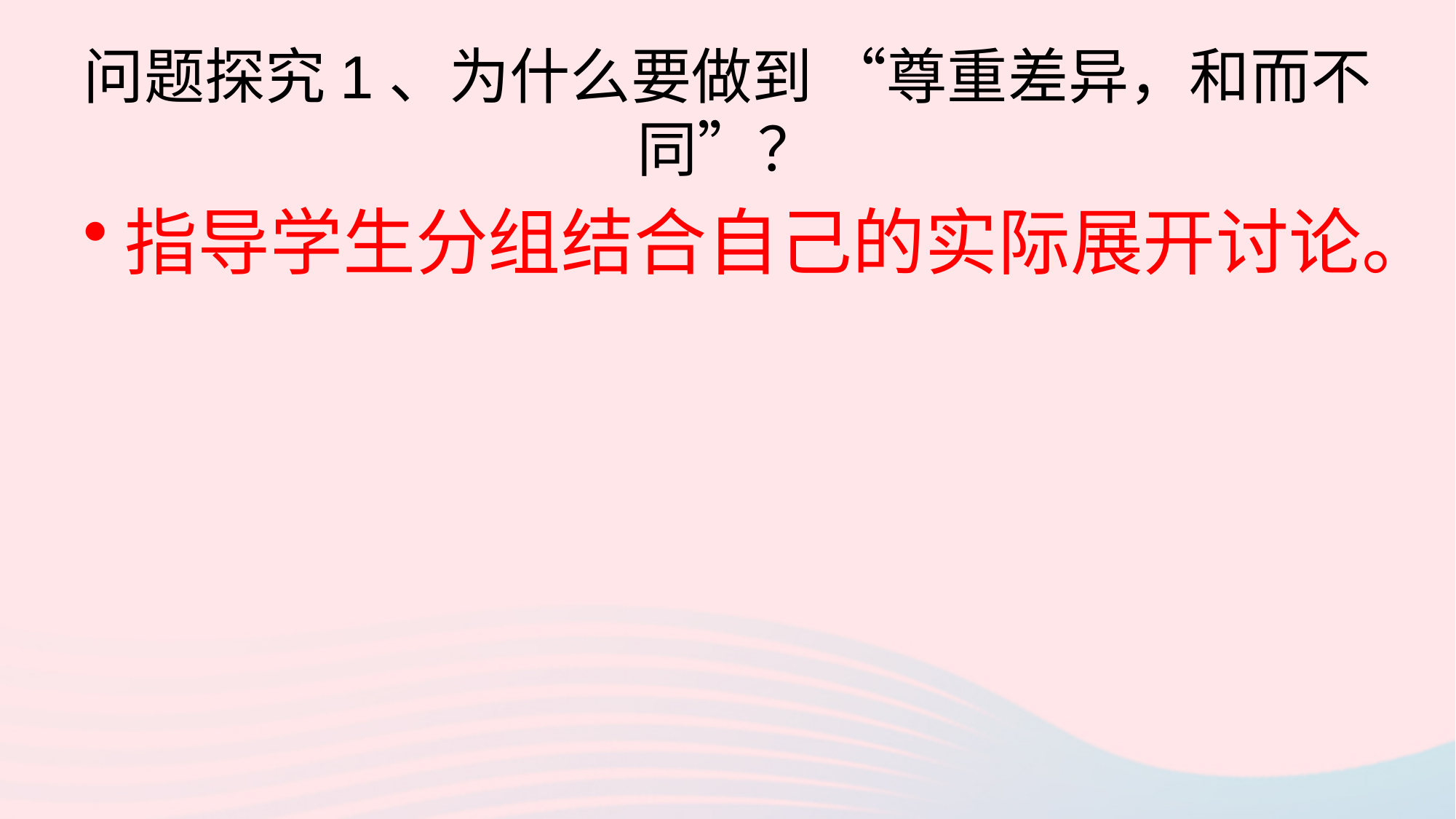

# 问题探究1、为什么要做到 “尊重差异，和而不同”？
指导学生分组结合自己的实际展开讨论。